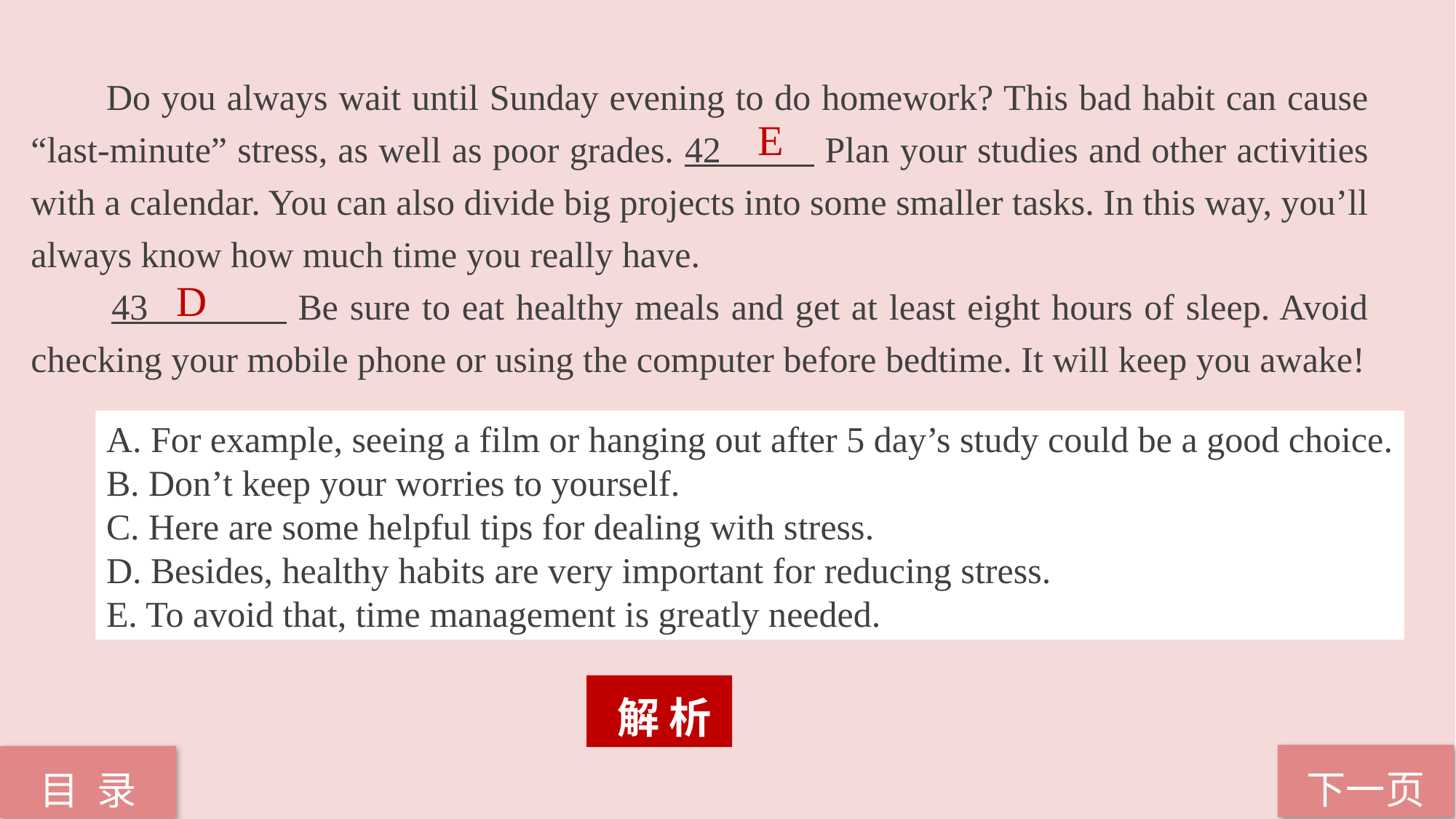

Do you always wait until Sunday evening to do homework? This bad habit can cause “last-minute” stress, as well as poor grades. 42          Plan your studies and other activities with a calendar. You can also divide big projects into some smaller tasks. In this way, you’ll always know how much time you really have.
       43             Be sure to eat healthy meals and get at least eight hours of sleep. Avoid checking your mobile phone or using the computer before bedtime. It will keep you awake!
E
D
A. For example, seeing a film or hanging out after 5 day’s study could be a good choice.
B. Don’t keep your worries to yourself.
C. Here are some helpful tips for dealing with stress.
D. Besides, healthy habits are very important for reducing stress.
E. To avoid that, time management is greatly needed.
 解 析